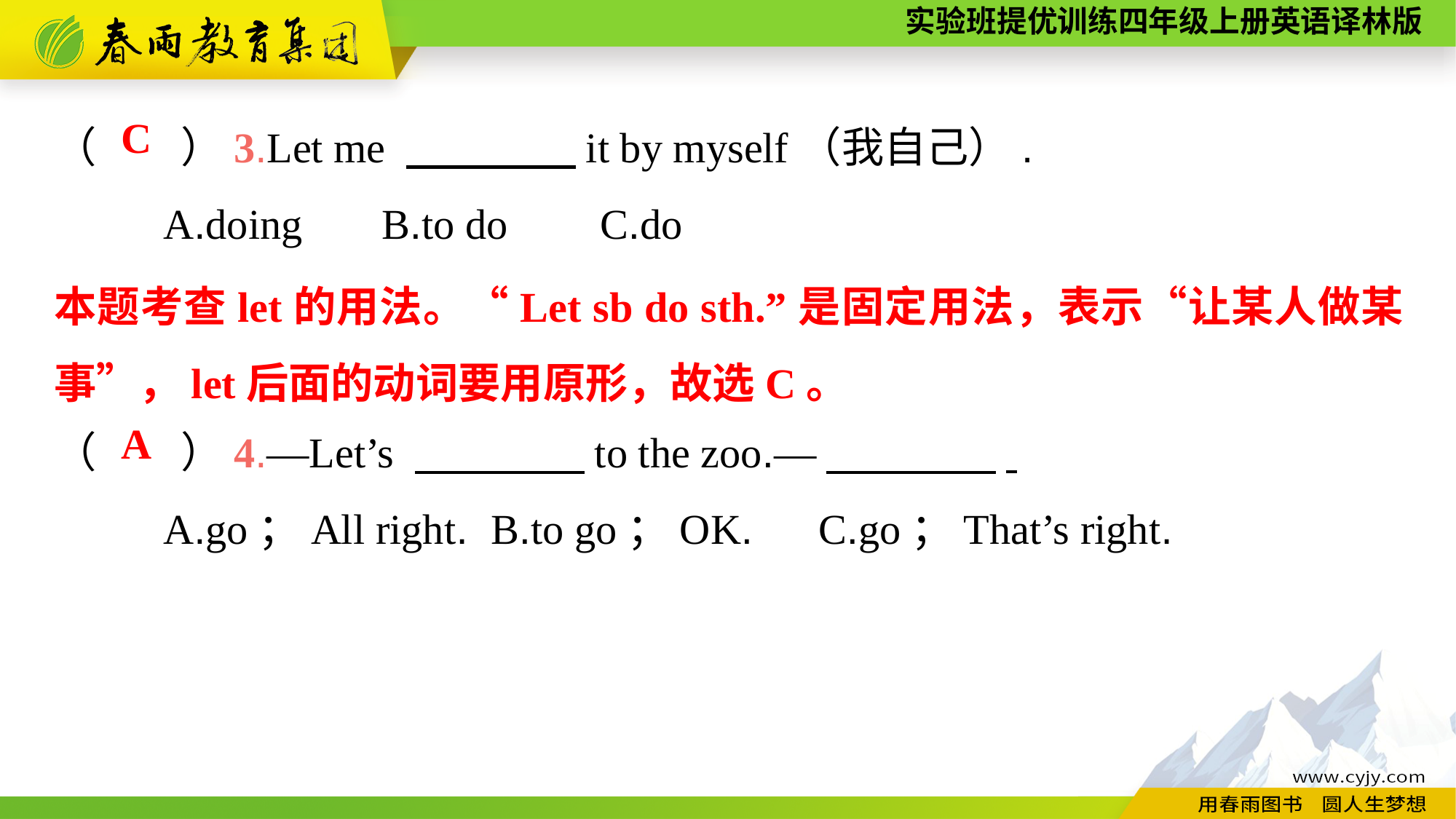

（　　）3.Let me 　　　　it by myself（我自己）.
	A.doing	B.to do	C.do

（　　）4.—Let’s 　　　　to the zoo.—　　　　.
	A.go；All right.	B.to go；OK.	C.go；That’s right.
C
本题考查let的用法。“Let sb do sth.”是固定用法，表示“让某人做某事”，let后面的动词要用原形，故选C。
A